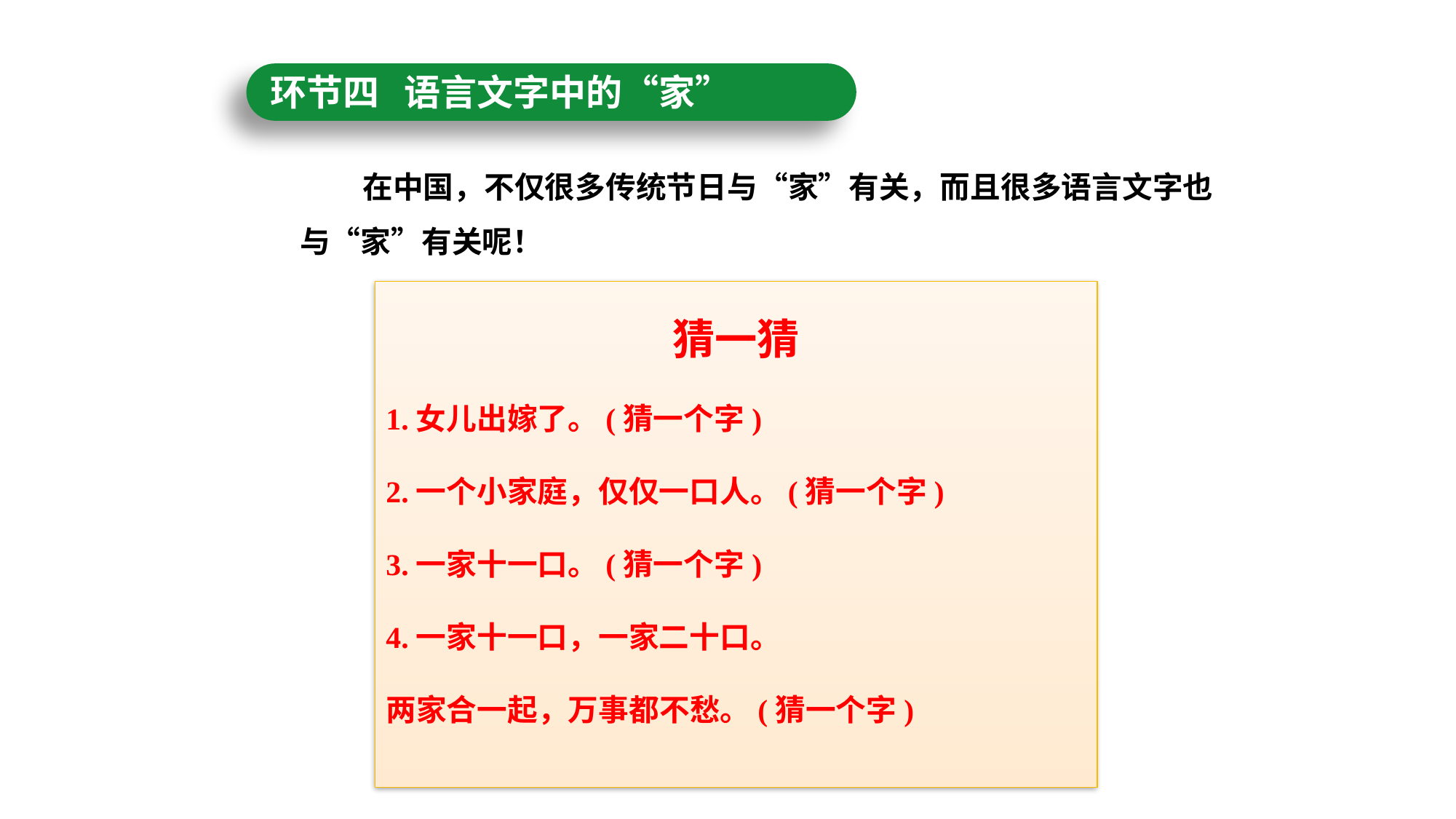

环节四   语言文字中的“家”

        在中国，不仅很多传统节日与“家”有关，而且很多语言文字也与“家”有关呢！
猜一猜
1.女儿出嫁了。(猜一个字)
2.一个小家庭，仅仅一口人。(猜一个字)
3.一家十一口。(猜一个字)
4.一家十一口，一家二十口。
两家合一起，万事都不愁。(猜一个字)